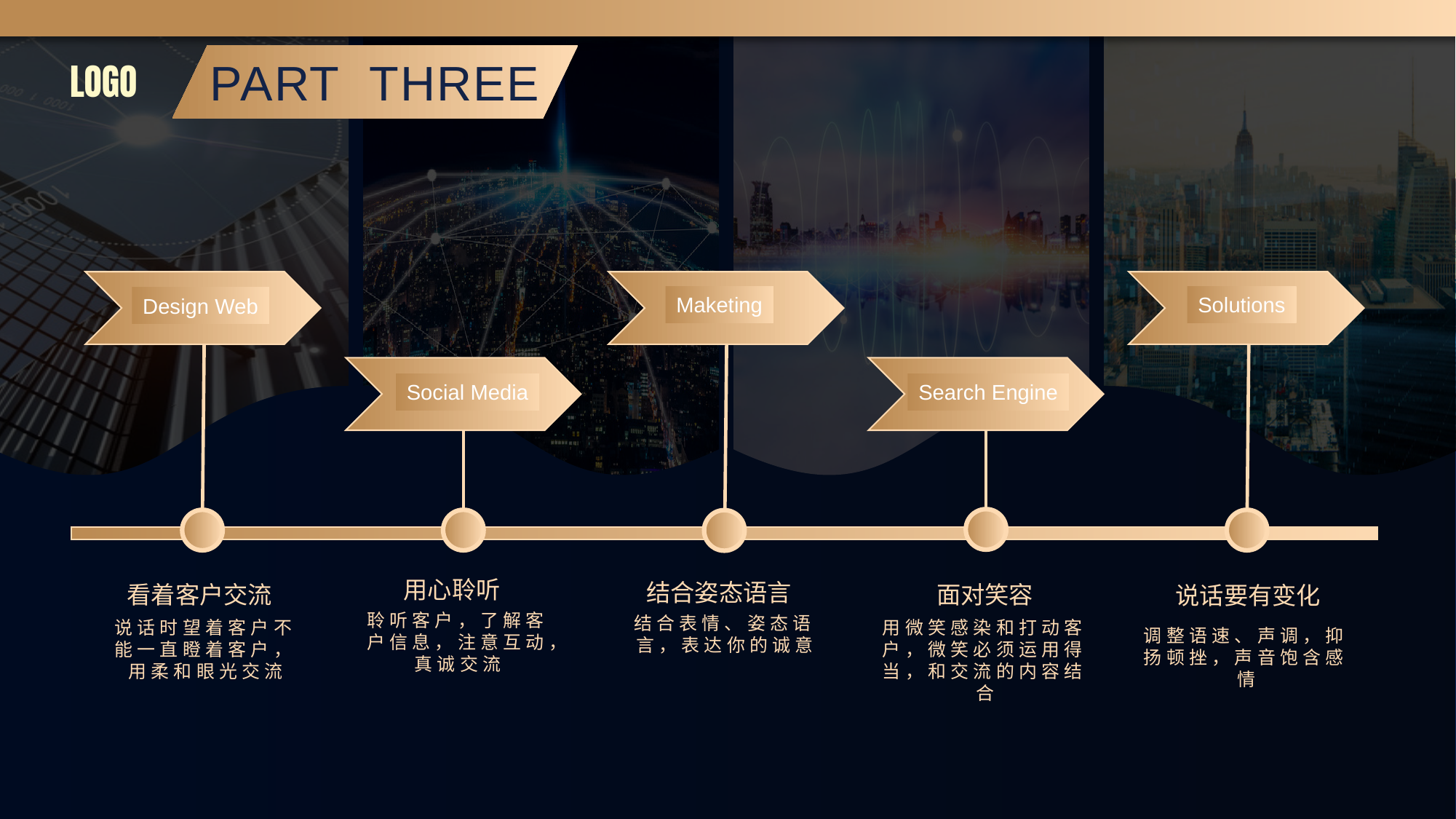

PART  THREE
LOGO

Solutions

Maketing

Design Web

Social Media

Search Engine

用心聆听
结合姿态语言
看着客户交流
面对笑容
说话要有变化
聆听客户，了解客户信息，注意互动，真诚交流
结合表情、姿态语言，表达你的诚意
说话时望着客户不能一直瞪着客户，用柔和眼光交流
用微笑感染和打动客户，微笑必须运用得当，和交流的内容结合
调整语速、声调，抑扬顿挫，声音饱含感情